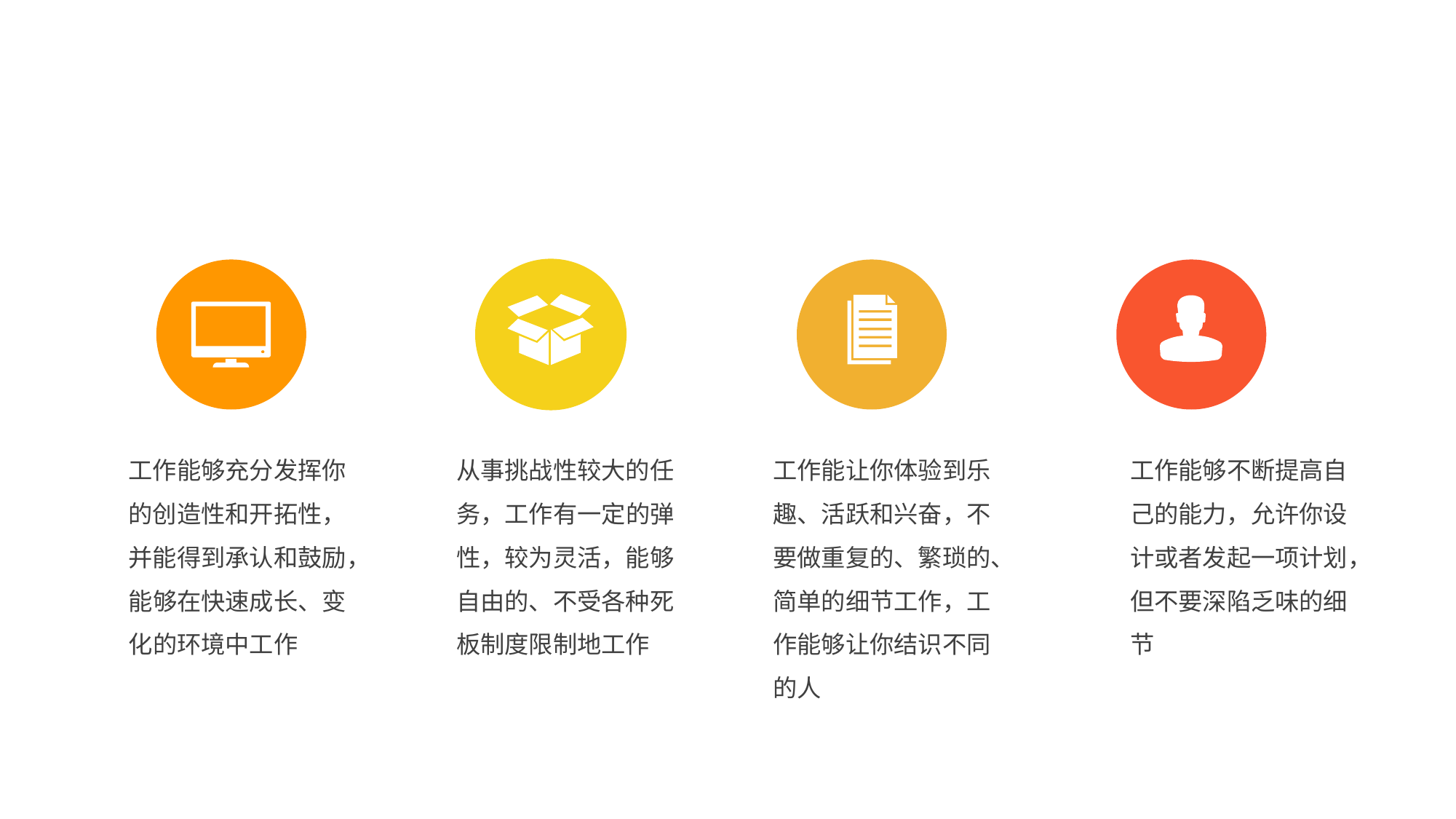

工作能够充分发挥你的创造性和开拓性，并能得到承认和鼓励，能够在快速成长、变化的环境中工作
从事挑战性较大的任务，工作有一定的弹性，较为灵活，能够自由的、不受各种死板制度限制地工作
工作能让你体验到乐趣、活跃和兴奋，不要做重复的、繁琐的、简单的细节工作，工作能够让你结识不同的人
工作能够不断提高自己的能力，允许你设计或者发起一项计划，但不要深陷乏味的细节